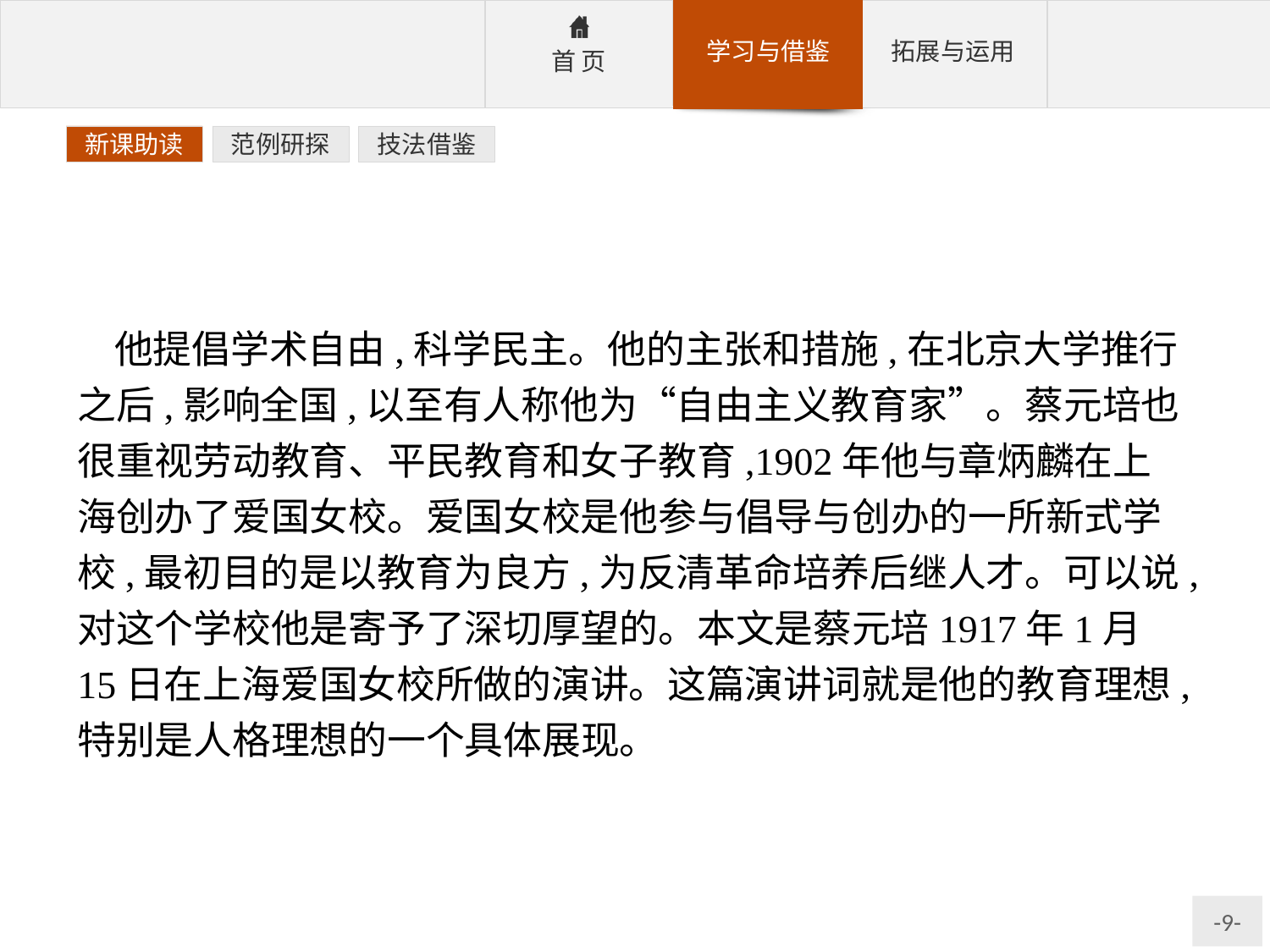

新课助读
范例研探
技法借鉴
他提倡学术自由,科学民主。他的主张和措施,在北京大学推行之后,影响全国,以至有人称他为“自由主义教育家”。蔡元培也很重视劳动教育、平民教育和女子教育,1902年他与章炳麟在上海创办了爱国女校。爱国女校是他参与倡导与创办的一所新式学校,最初目的是以教育为良方,为反清革命培养后继人才。可以说,对这个学校他是寄予了深切厚望的。本文是蔡元培1917年1月15日在上海爱国女校所做的演讲。这篇演讲词就是他的教育理想,特别是人格理想的一个具体展现。